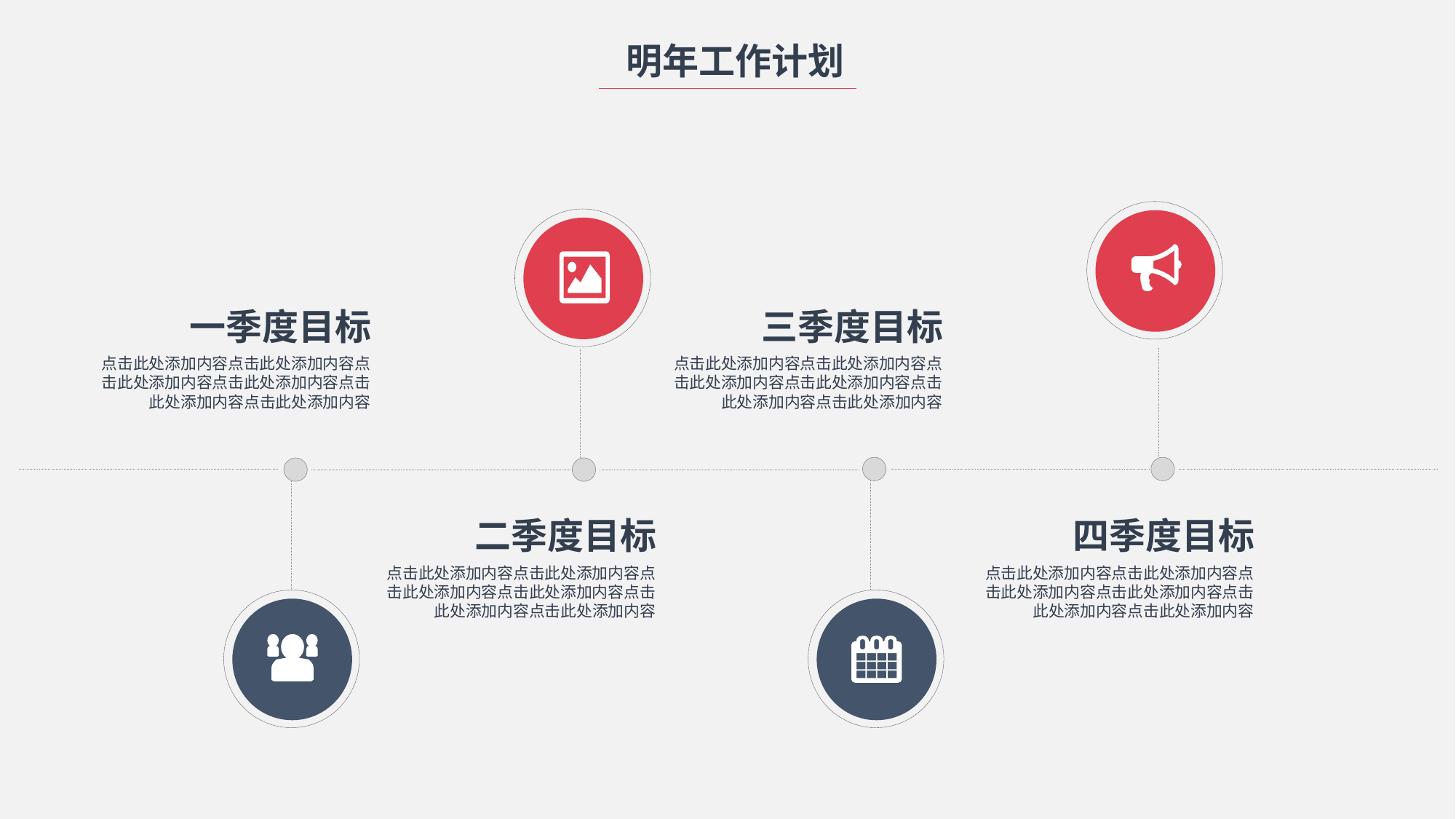

明年工作计划

三季度目标
一季度目标
点击此处添加内容点击此处添加内容点击此处添加内容点击此处添加内容点击此处添加内容点击此处添加内容
点击此处添加内容点击此处添加内容点击此处添加内容点击此处添加内容点击此处添加内容点击此处添加内容
二季度目标
四季度目标
点击此处添加内容点击此处添加内容点击此处添加内容点击此处添加内容点击此处添加内容点击此处添加内容
点击此处添加内容点击此处添加内容点击此处添加内容点击此处添加内容点击此处添加内容点击此处添加内容